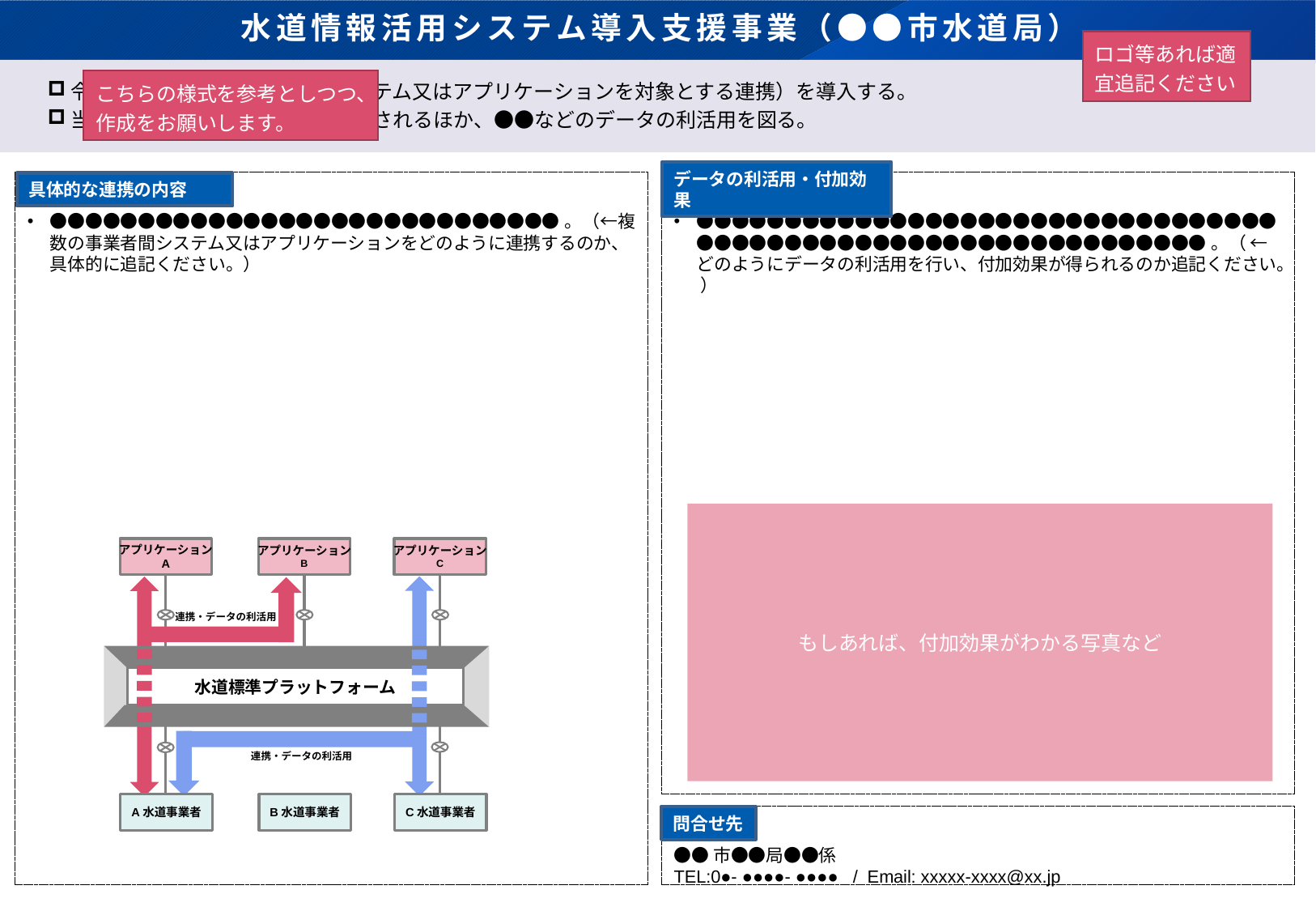

# 水道情報活用システム導入支援事業（●●市水道局）
ロゴ等あれば適宜追記ください
令和●年より、●●（複数のシステム又はアプリケーションを対象とする連携）を導入する。
当該事業を通じて、●●が効率化されるほか、●●などのデータの利活用を図る。
こちらの様式を参考としつつ、作成をお願いします。
●●●●●●●●●●●●●●●●●●●●●●●●●●●●●。（←複数の事業者間システム又はアプリケーションをどのように連携するのか、具体的に追記ください。）

具体的な連携の内容
●●●●●●●●●●●●●●●●●●●●●●●●●●●●●●●●●●●●●●●●●●●●●●●●●●●●●●●●●●●●●●。（ ←どのようにデータの利活用を行い、付加効果が得られるのか追記ください。 ）

データの利活用・付加効果
もしあれば、付加効果がわかる写真など
アプリケーション
A

アプリケーション
B

アプリケーション
C

連携・データの利活用

水道標準プラットフォーム

連携・データの利活用
A水道事業者
B水道事業者
C水道事業者
問合せ先
●●市●●局●●係
TEL:0●- ●●●●- ●●●●   /  Email: xxxxx-xxxx@xx.jp